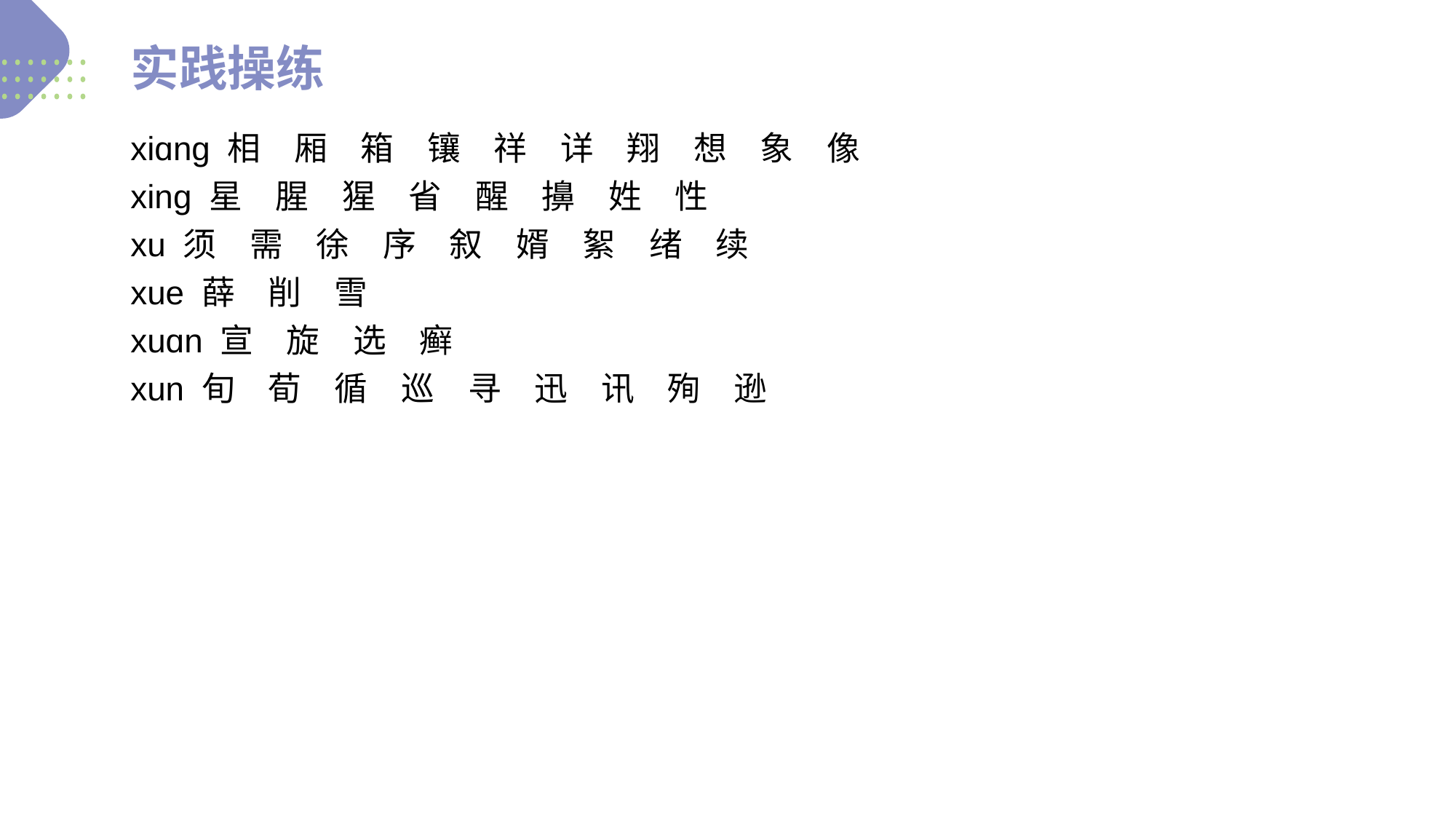

实践操练

xiɑnɡ 相　厢　箱　镶　祥　详　翔　想　象　像
xinɡ 星　腥　猩　省　醒　擤　姓　性
xu 须　需　徐　序　叙　婿　絮　绪　续
xue 薛　削　雪
xuɑn 宣　旋　选　癣
xun 旬　荀　循　巡　寻　迅　讯　殉　逊